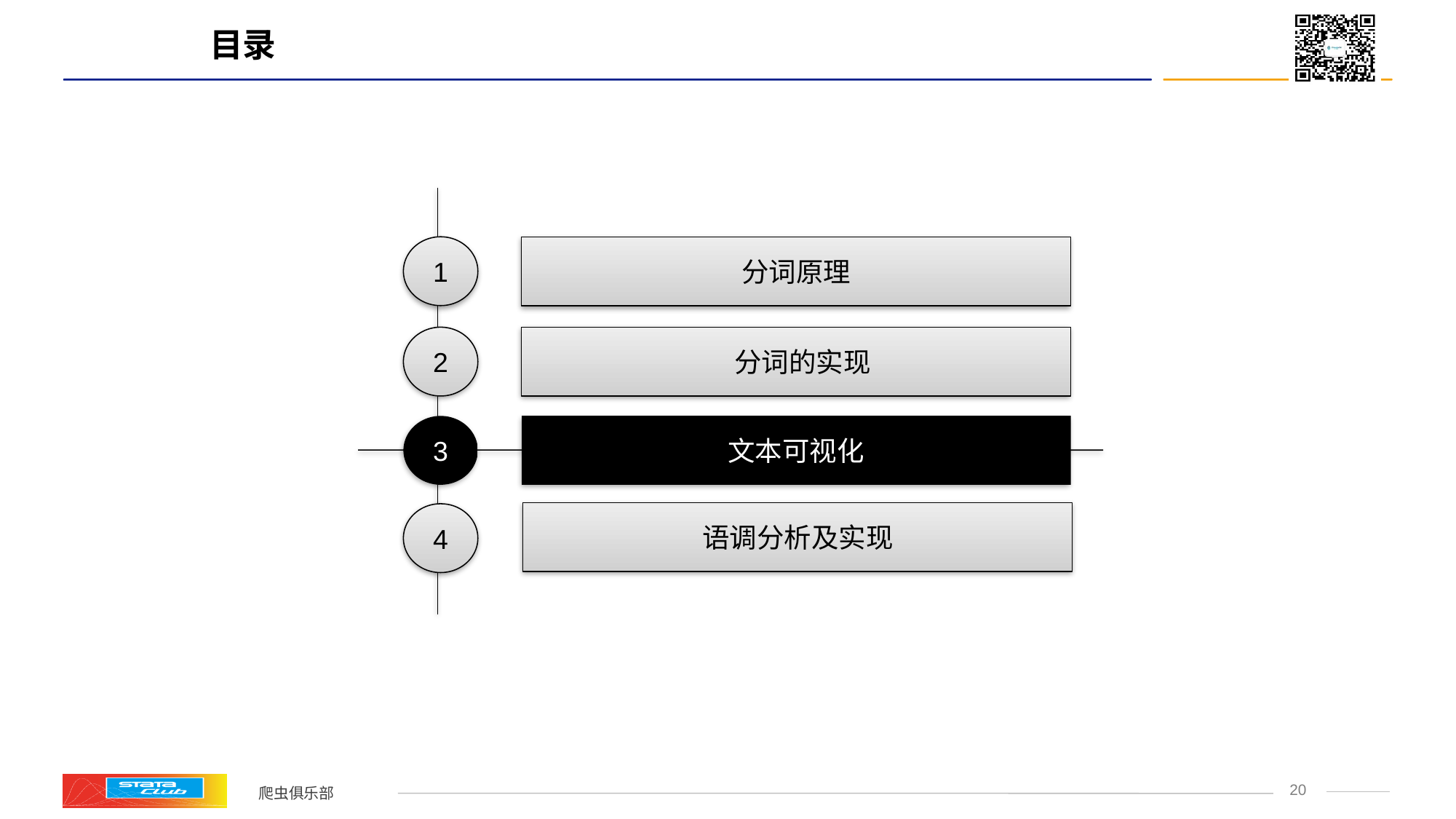

# 目录
1
分词原理
2
 分词的实现
3
文本可视化

语调分析及实现
4